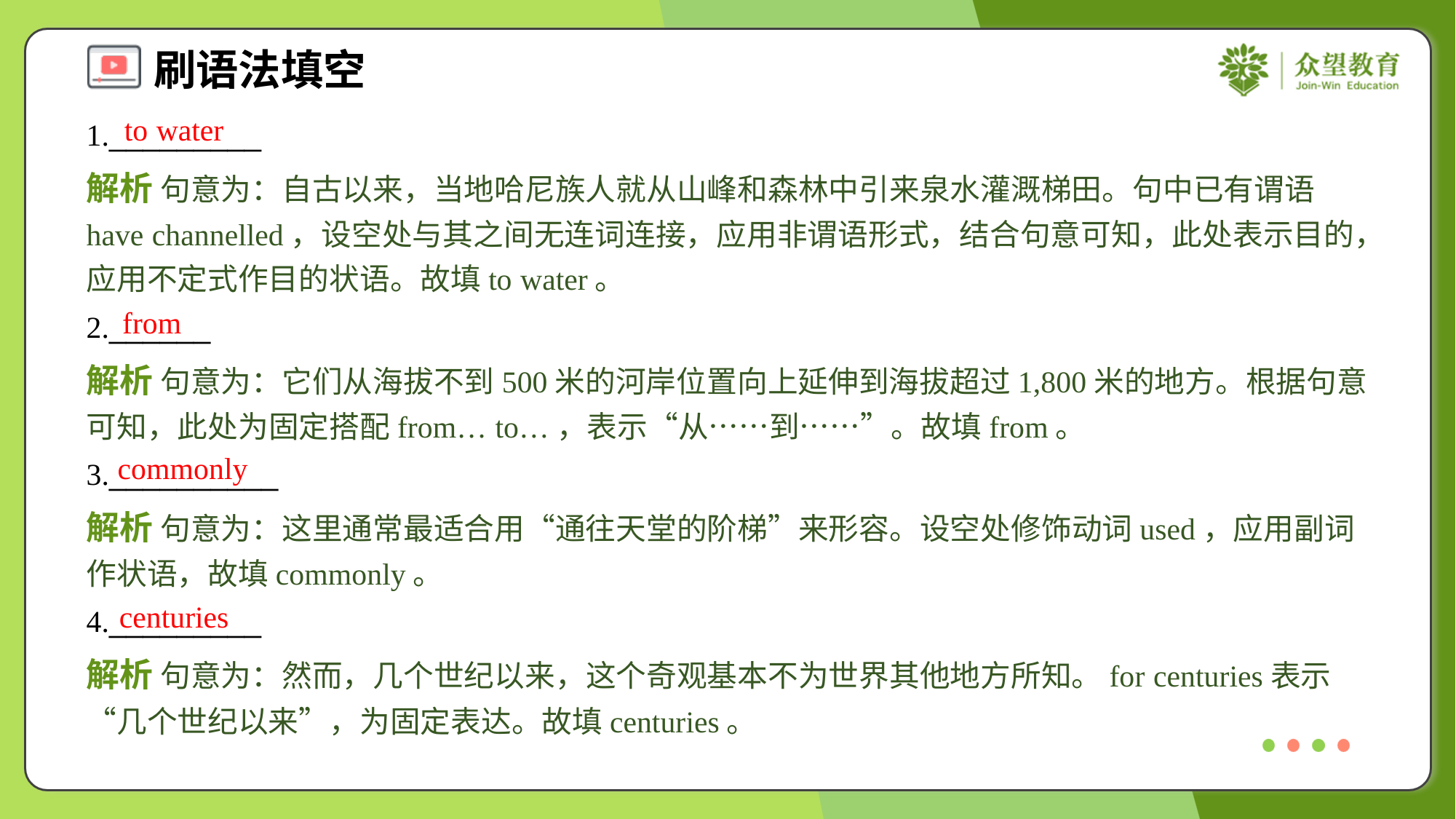

to water
1._________
解析 句意为：自古以来，当地哈尼族人就从山峰和森林中引来泉水灌溉梯田。句中已有谓语have channelled，设空处与其之间无连词连接，应用非谓语形式，结合句意可知，此处表示目的，应用不定式作目的状语。故填to water。
from
2.______
解析 句意为：它们从海拔不到500米的河岸位置向上延伸到海拔超过1,800米的地方。根据句意可知，此处为固定搭配from… to…，表示“从……到……”。故填from。
commonly
3.__________
解析 句意为：这里通常最适合用“通往天堂的阶梯”来形容。设空处修饰动词used，应用副词作状语，故填commonly。
centuries
4._________
解析 句意为：然而，几个世纪以来，这个奇观基本不为世界其他地方所知。for centuries表示“几个世纪以来”，为固定表达。故填centuries。